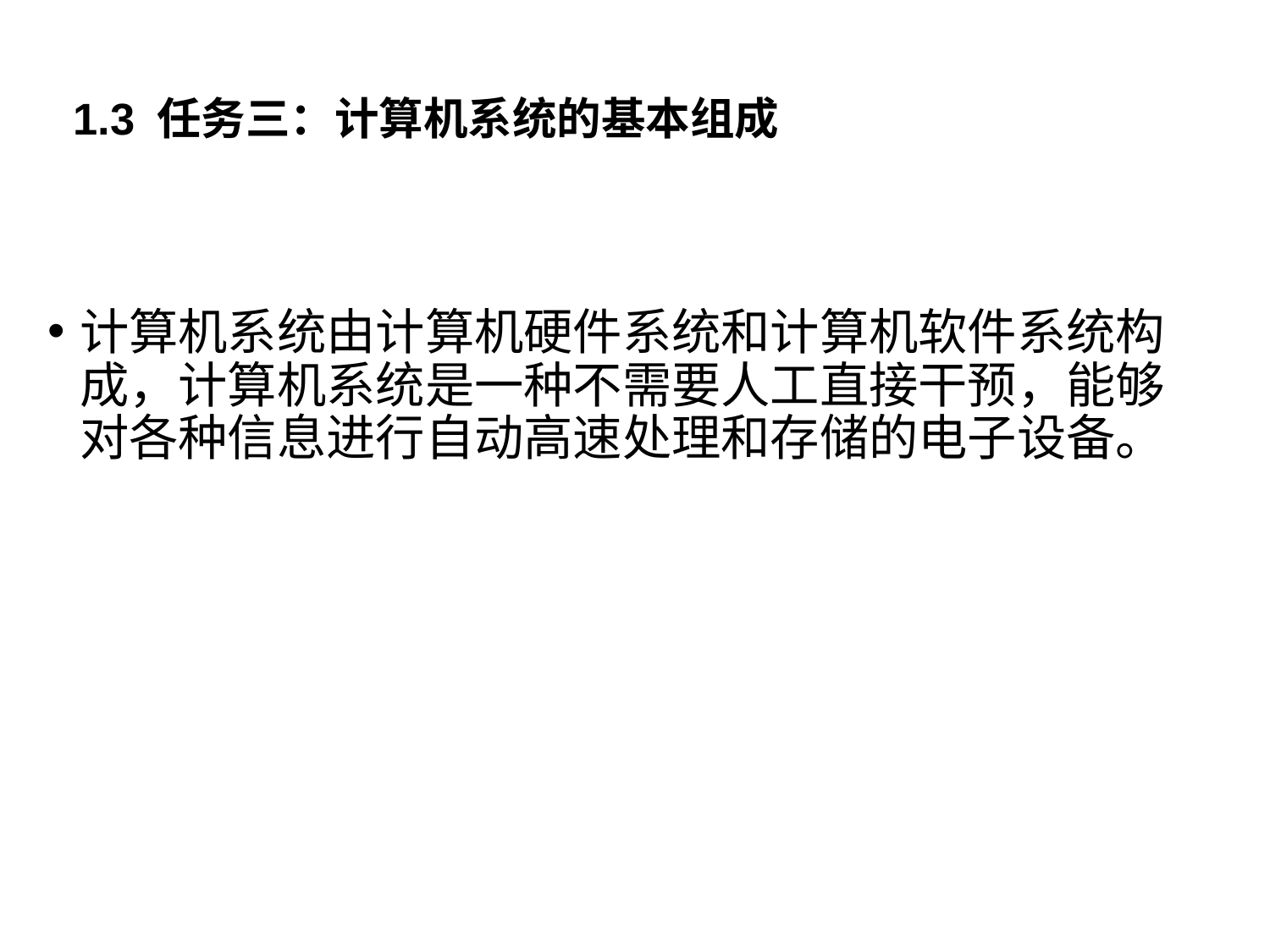

# 1.3 任务三：计算机系统的基本组成
计算机系统由计算机硬件系统和计算机软件系统构成，计算机系统是一种不需要人工直接干预，能够对各种信息进行自动高速处理和存储的电子设备。